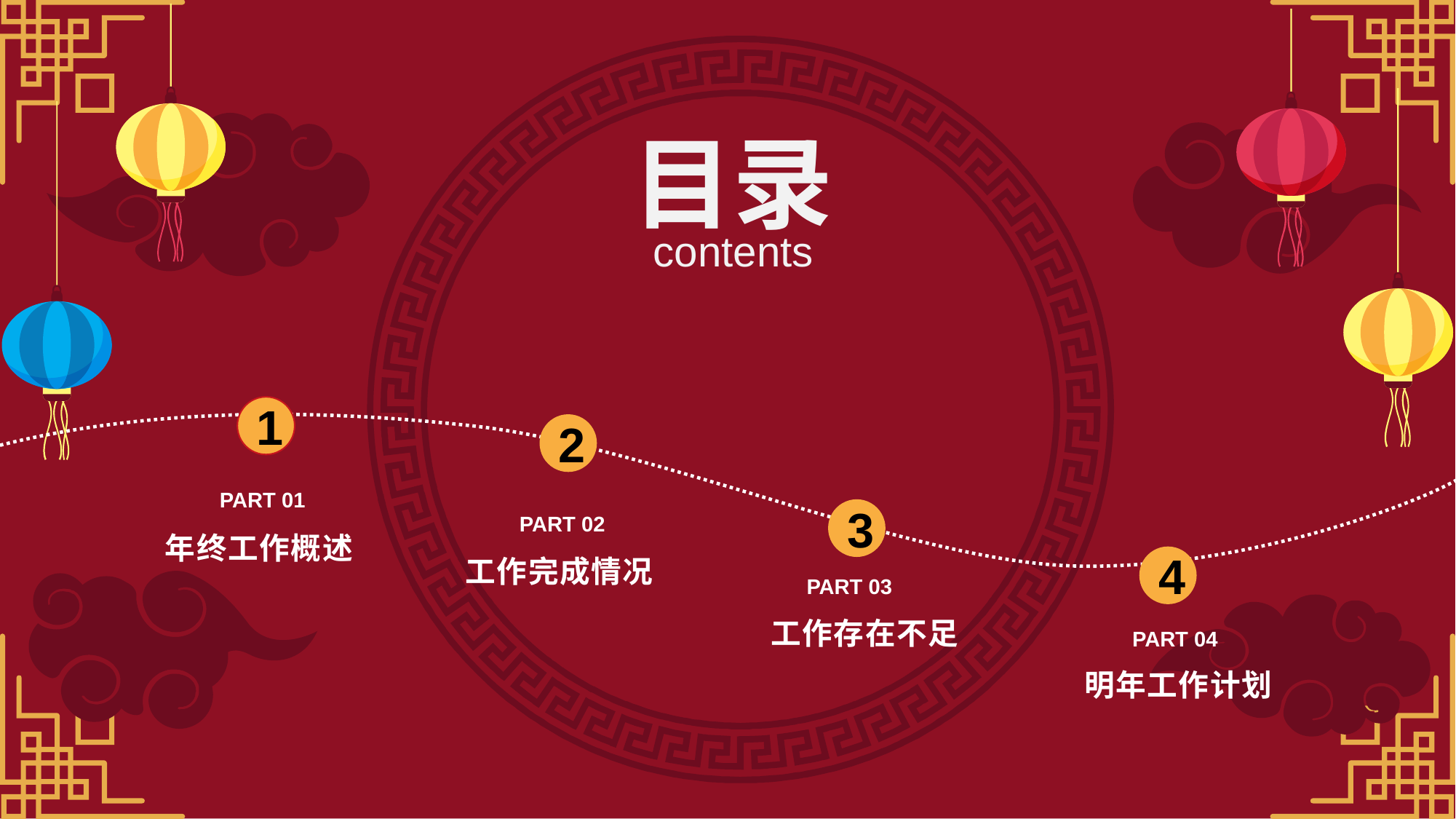

目录

contents
1

2
PART 01
3
PART 02
年终工作概述
4
工作完成情况
PART 03

工作存在不足
PART 04
明年工作计划